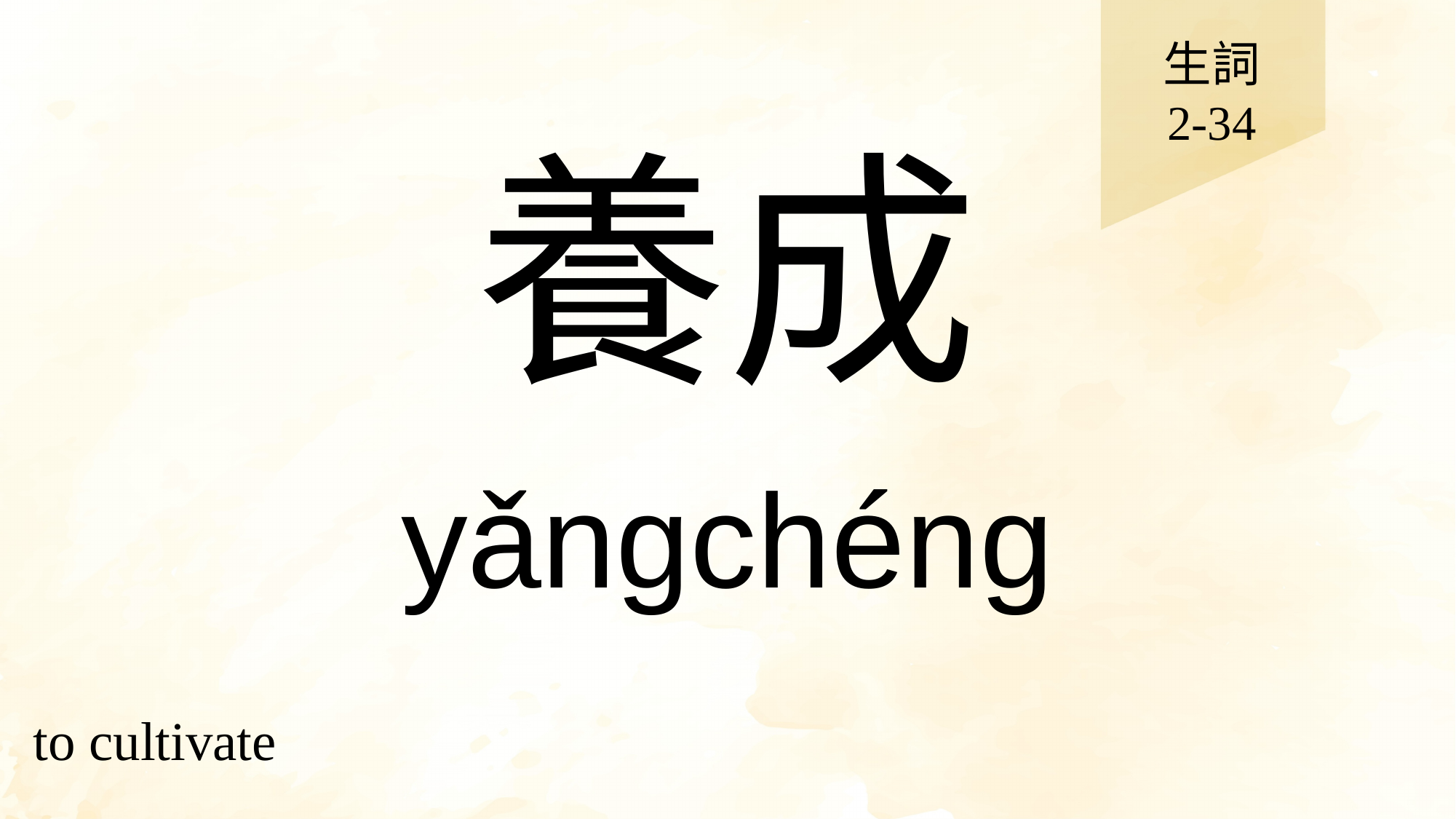

生詞
2-34
# 養成
yǎngchéng
to cultivate